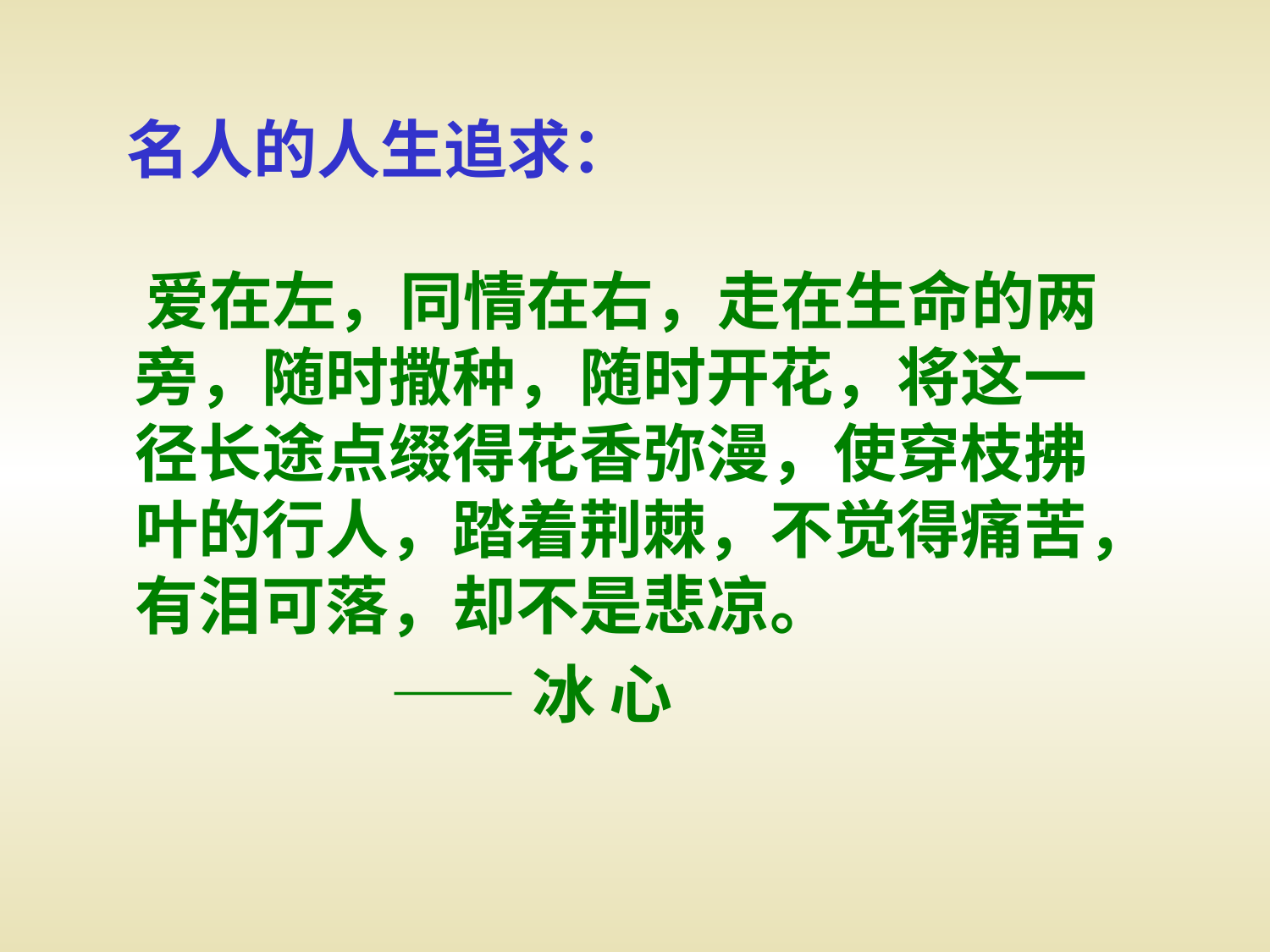

名人的人生追求：
   爱在左，同情在右，走在生命的两旁，随时撒种，随时开花，将这一径长途点缀得花香弥漫，使穿枝拂叶的行人，踏着荆棘，不觉得痛苦，有泪可落，却不是悲凉。
                     ——冰 心